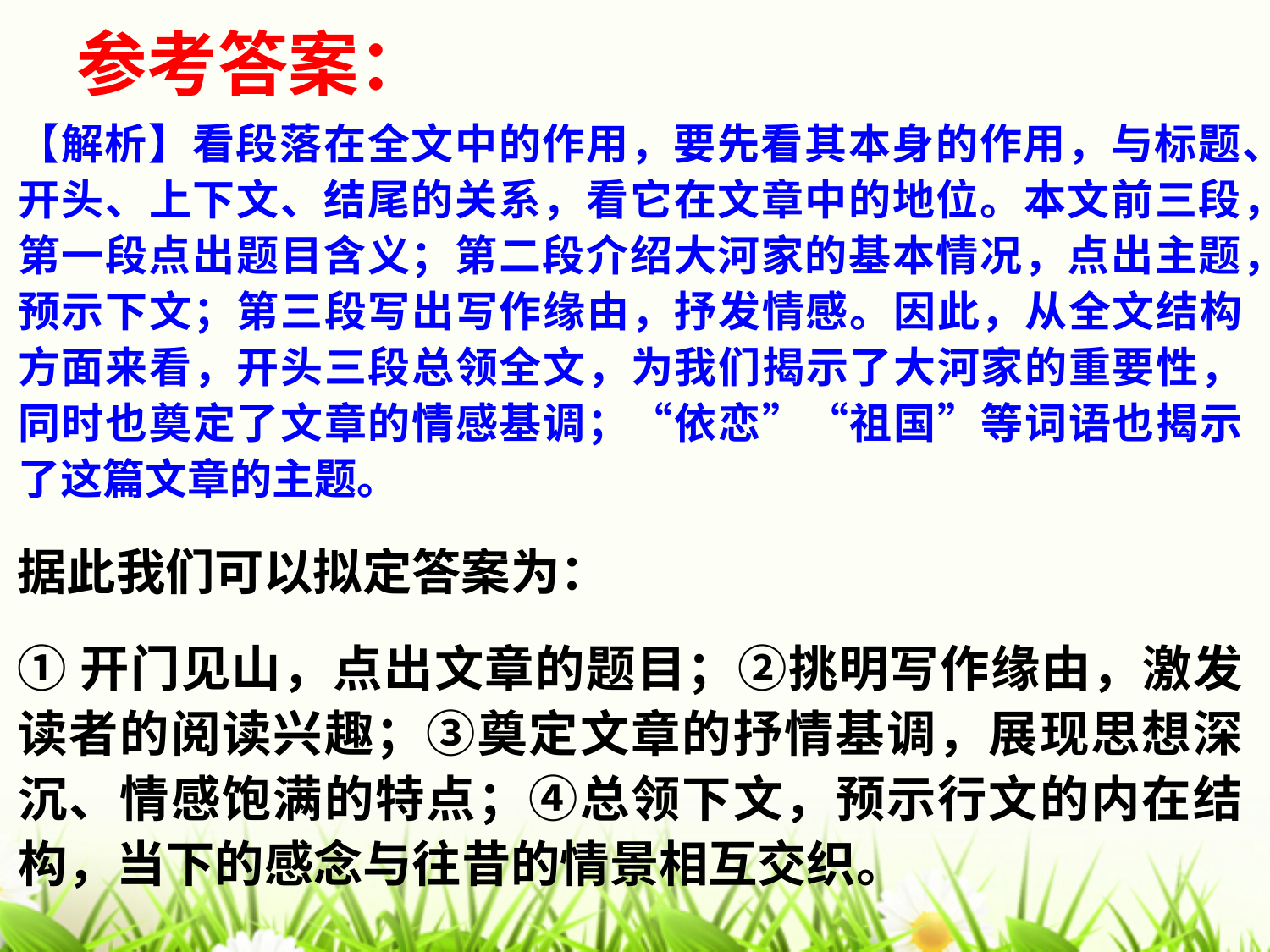

# 参考答案：
【解析】看段落在全文中的作用，要先看其本身的作用，与标题、开头、上下文、结尾的关系，看它在文章中的地位。本文前三段，第一段点出题目含义；第二段介绍大河家的基本情况，点出主题，预示下文；第三段写出写作缘由，抒发情感。因此，从全文结构方面来看，开头三段总领全文，为我们揭示了大河家的重要性，同时也奠定了文章的情感基调；“依恋”“祖国”等词语也揭示了这篇文章的主题。
据此我们可以拟定答案为：
①开门见山，点出文章的题目；②挑明写作缘由，激发读者的阅读兴趣；③奠定文章的抒情基调，展现思想深沉、情感饱满的特点；④总领下文，预示行文的内在结构，当下的感念与往昔的情景相互交织。